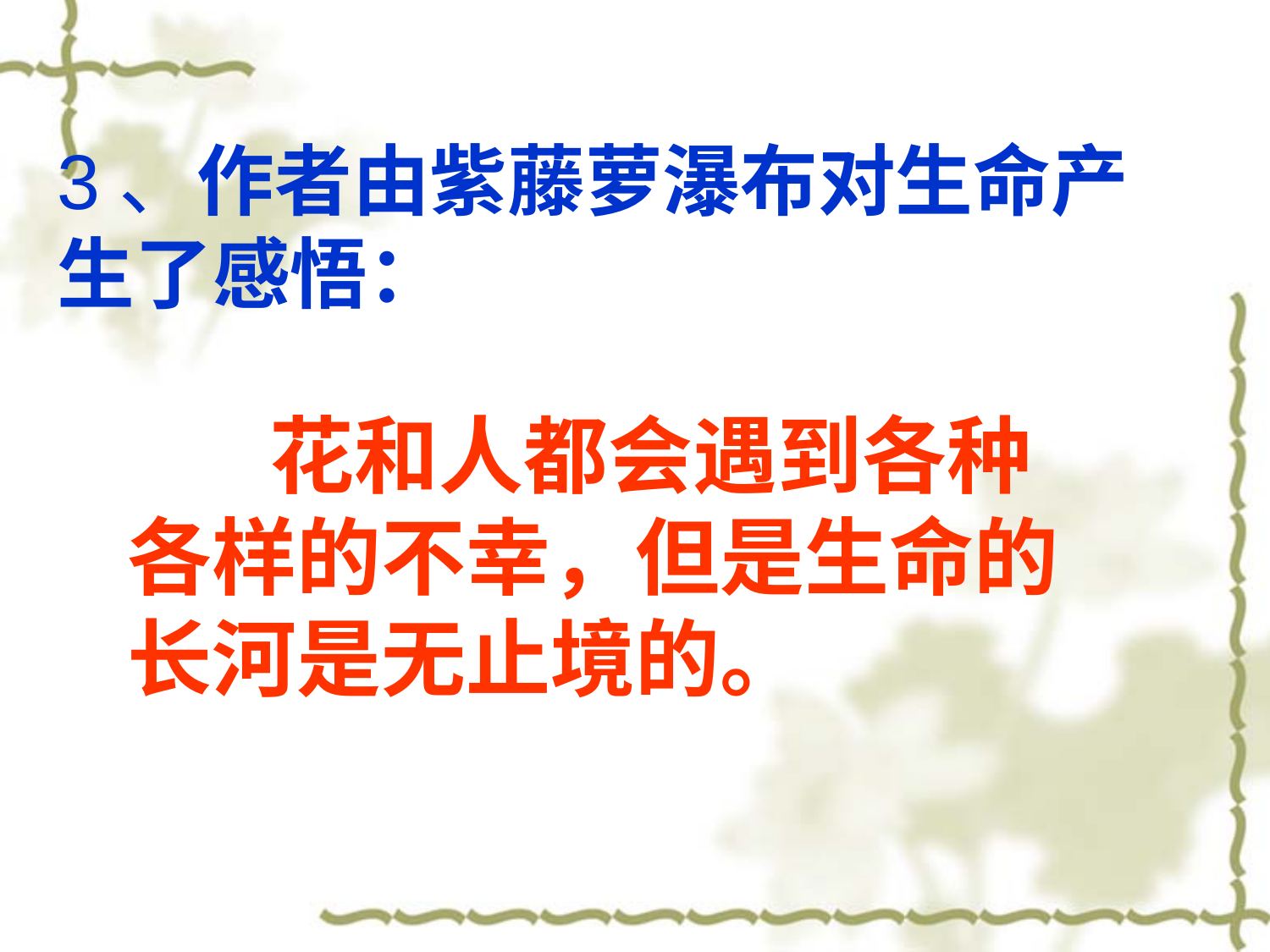

3、作者由紫藤萝瀑布对生命产生了感悟：
          花和人都会遇到各种各样的不幸，但是生命的长河是无止境的。